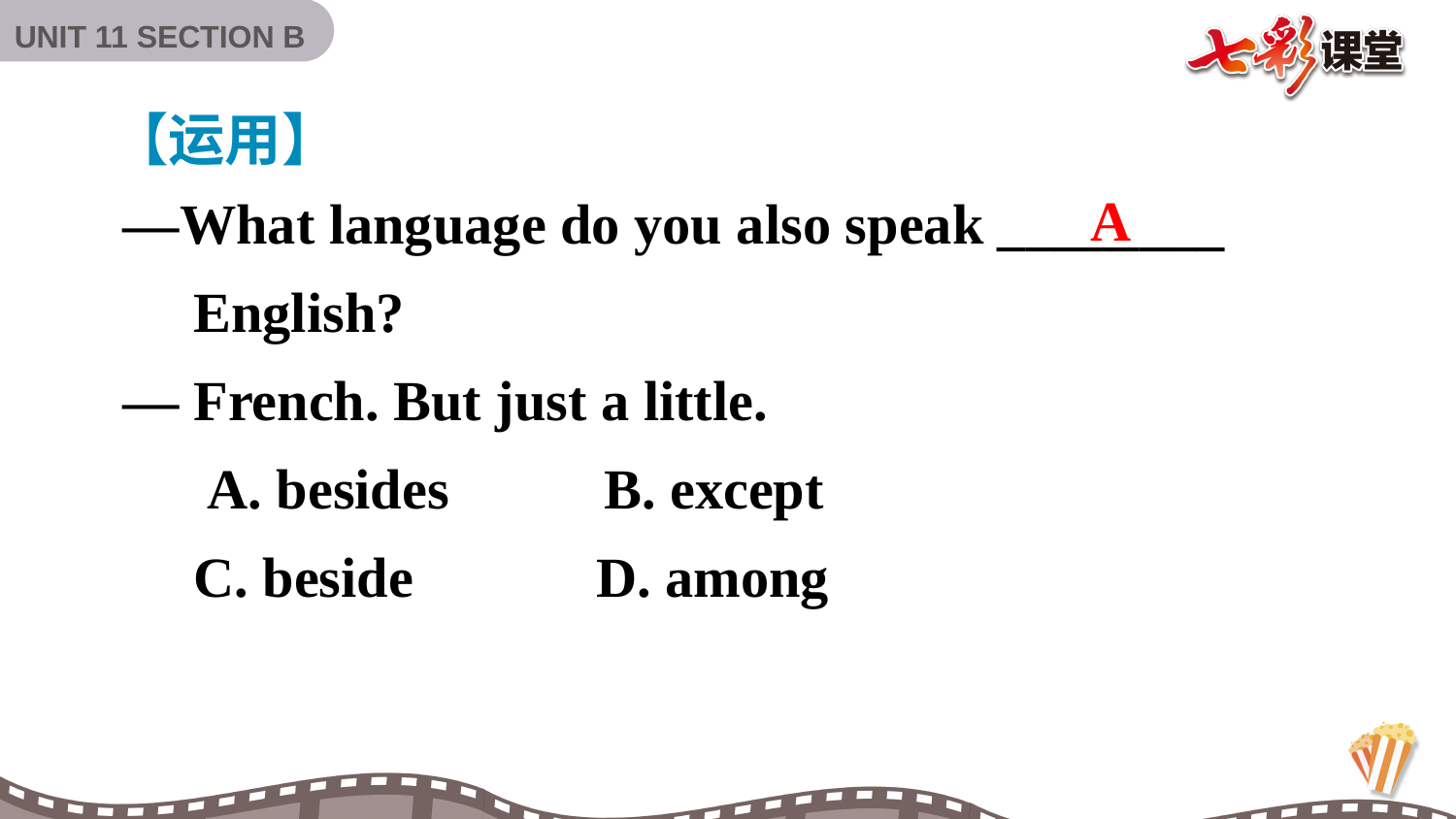

【运用】
A
—What language do you also speak ________
     English?
— French. But just a little.
      A. besides           B. except
     C. beside             D. among